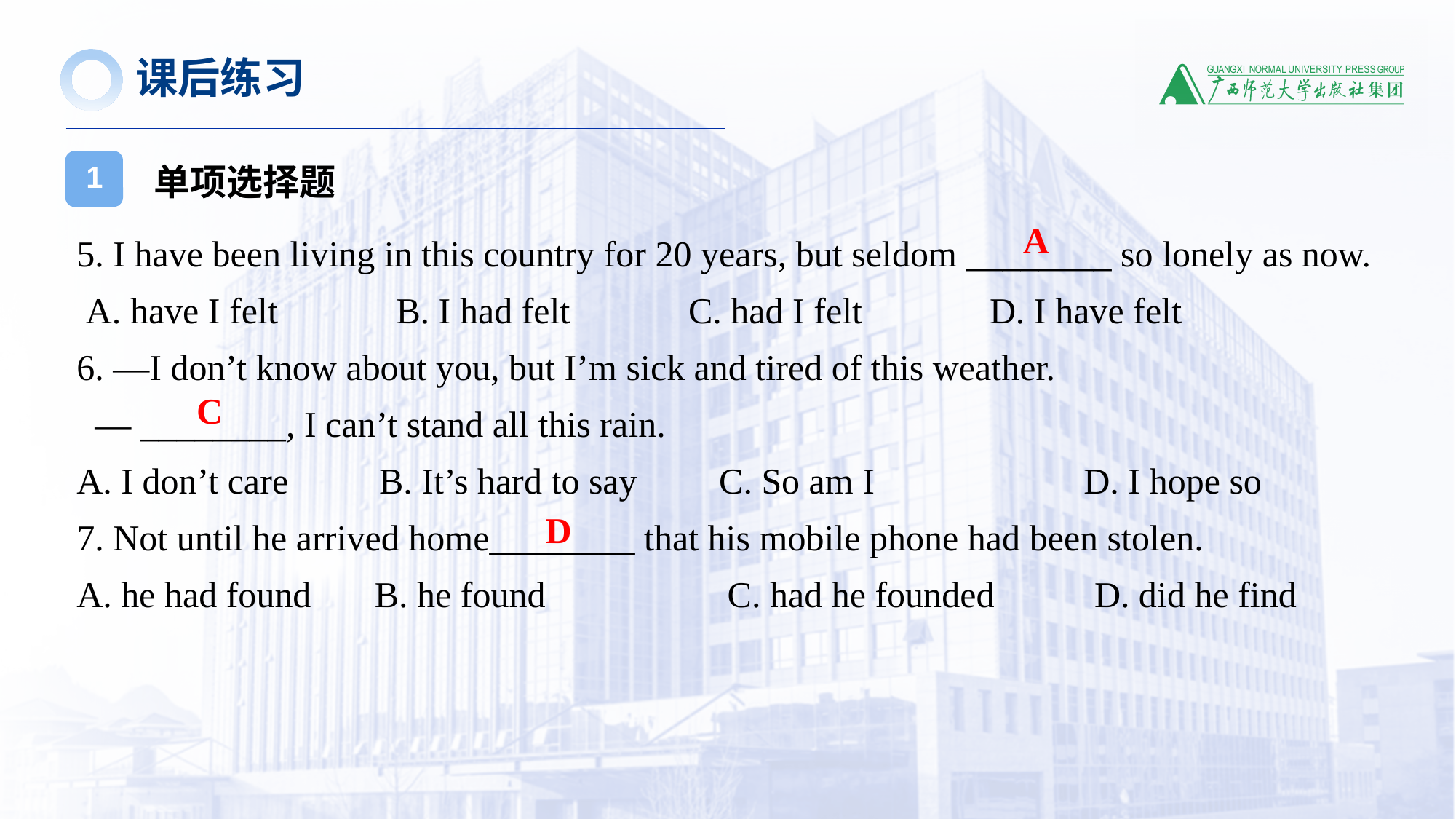

课后练习

单项选择题

1
5. I have been living in this country for 20 years, but seldom ________ so lonely as now.
 A. have I felt             B. I had felt             C. had I felt              D. I have felt
6. —I don’t know about you, but I’m sick and tired of this weather.
  — ________, I can’t stand all this rain.
A. I don’t care          B. It’s hard to say         C. So am I                       D. I hope so
7. Not until he arrived home________ that his mobile phone had been stolen.
A. he had found       B. he found                    C. had he founded           D. did he find
A
C
D